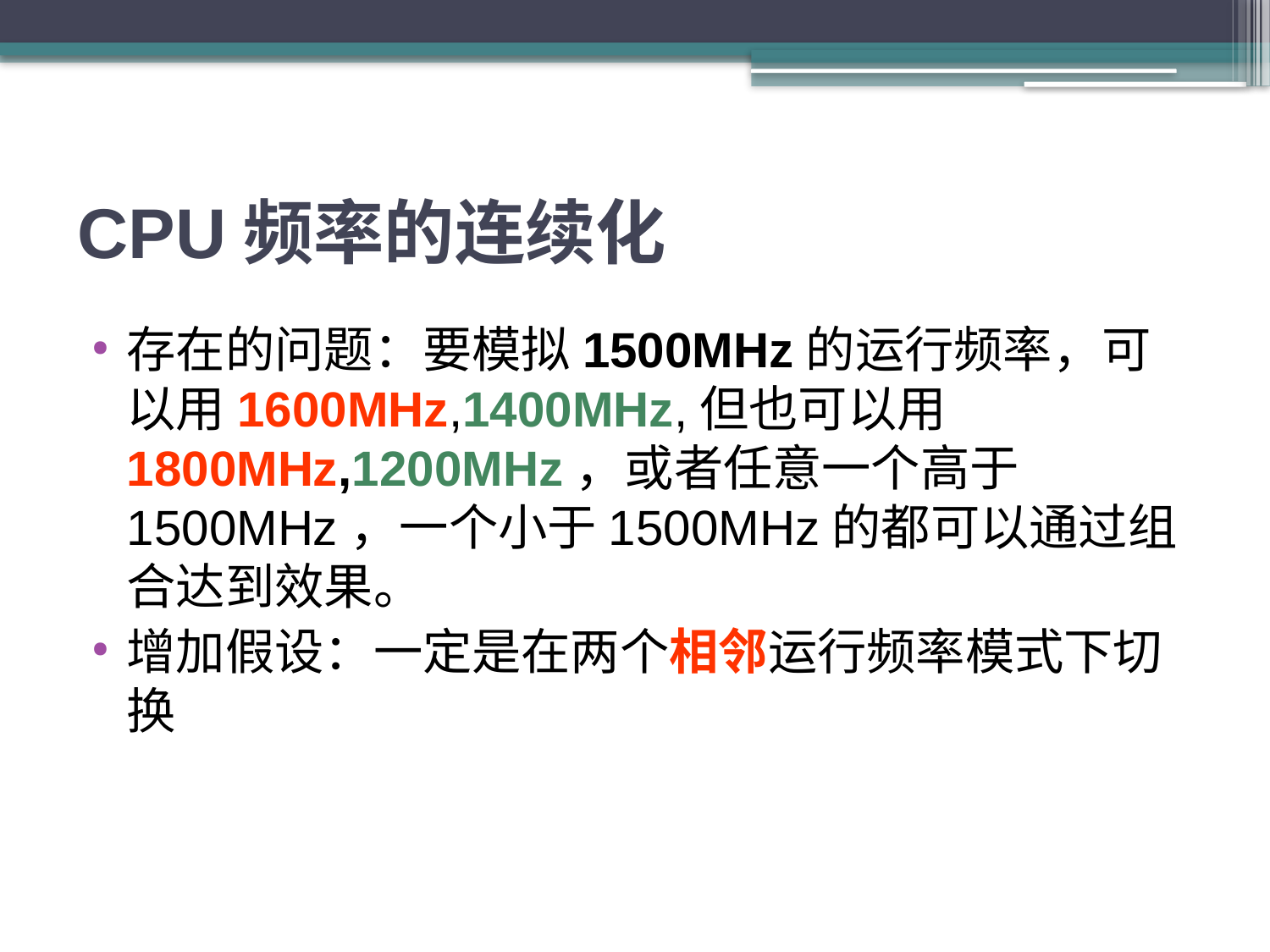

# CPU频率的连续化
存在的问题：要模拟1500MHz的运行频率，可以用1600MHz,1400MHz,但也可以用1800MHz,1200MHz，或者任意一个高于1500MHz，一个小于1500MHz的都可以通过组合达到效果。
增加假设：一定是在两个相邻运行频率模式下切换